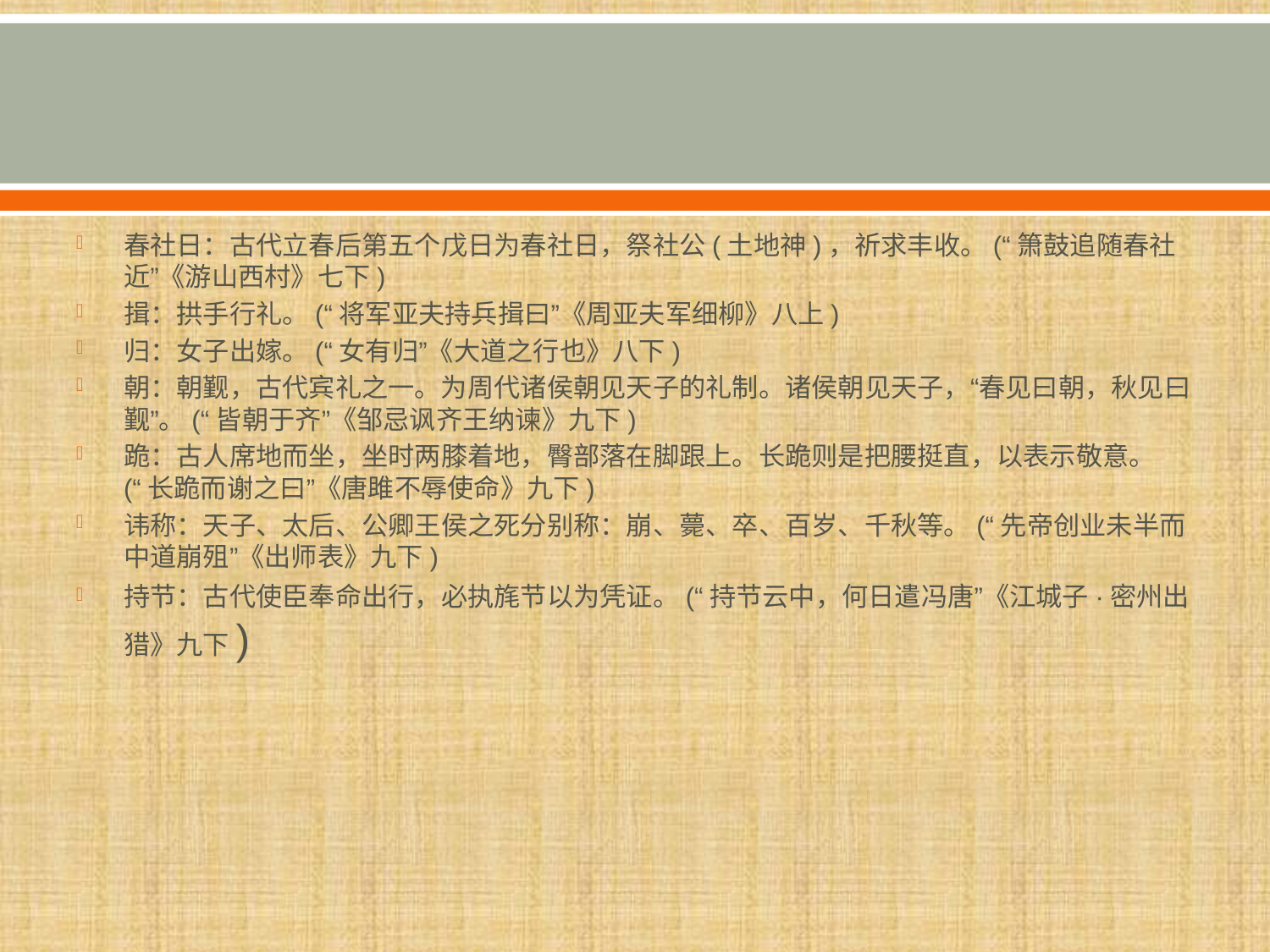

#
春社日：古代立春后第五个戊日为春社日，祭社公(土地神)，祈求丰收。(“箫鼓追随春社近”《游山西村》七下)
揖：拱手行礼。(“将军亚夫持兵揖曰”《周亚夫军细柳》八上)
归：女子出嫁。(“女有归”《大道之行也》八下)
朝：朝觐，古代宾礼之一。为周代诸侯朝见天子的礼制。诸侯朝见天子，“春见曰朝，秋见曰觐”。(“皆朝于齐”《邹忌讽齐王纳谏》九下)
跪：古人席地而坐，坐时两膝着地，臀部落在脚跟上。长跪则是把腰挺直，以表示敬意。(“长跪而谢之曰”《唐雎不辱使命》九下)
讳称：天子、太后、公卿王侯之死分别称：崩、薨、卒、百岁、千秋等。(“先帝创业未半而中道崩殂”《出师表》九下)
持节：古代使臣奉命出行，必执旄节以为凭证。(“持节云中，何日遣冯唐”《江城子·密州出猎》九下)